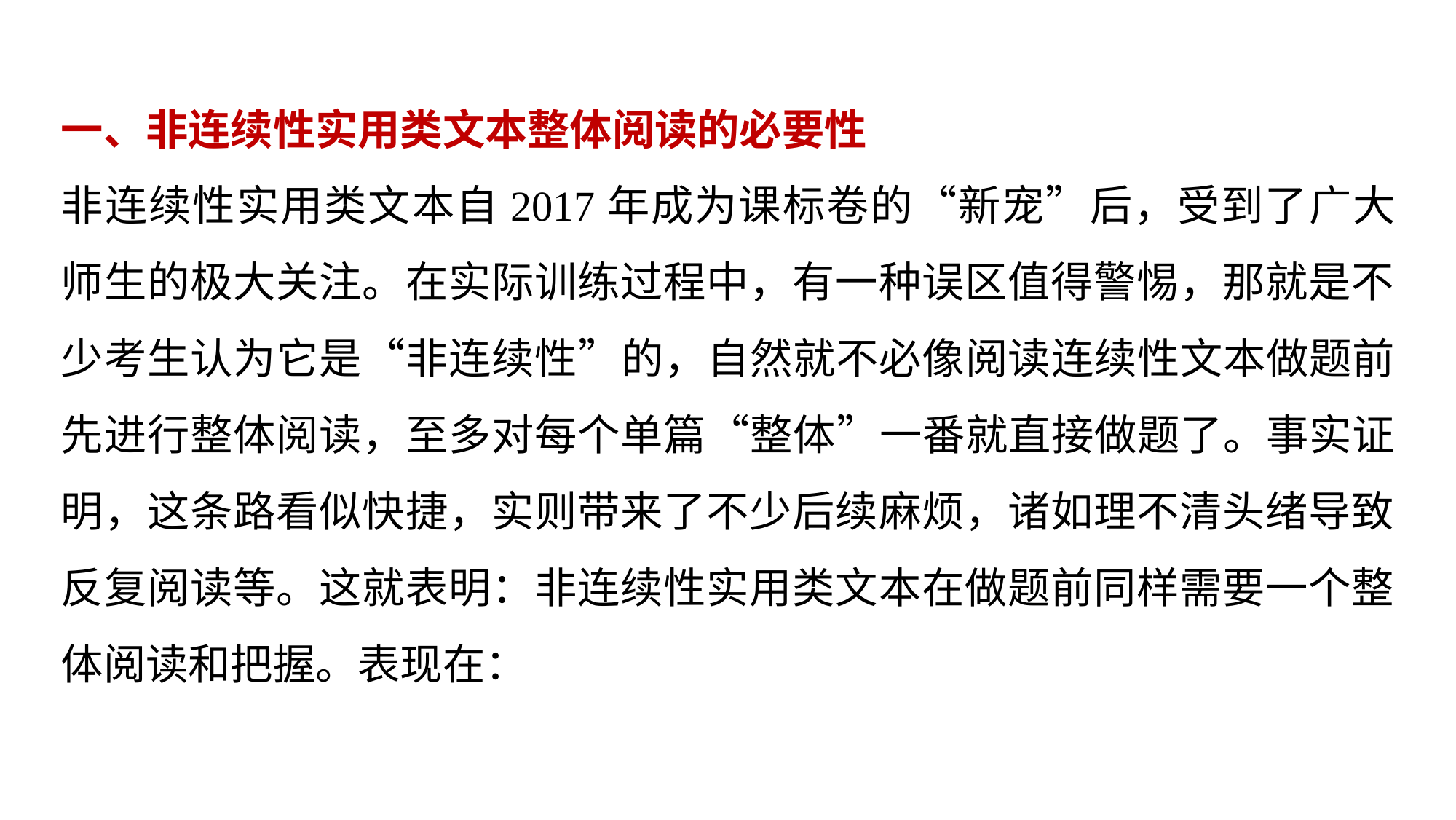

一、非连续性实用类文本整体阅读的必要性
非连续性实用类文本自2017年成为课标卷的“新宠”后，受到了广大师生的极大关注。在实际训练过程中，有一种误区值得警惕，那就是不少考生认为它是“非连续性”的，自然就不必像阅读连续性文本做题前先进行整体阅读，至多对每个单篇“整体”一番就直接做题了。事实证明，这条路看似快捷，实则带来了不少后续麻烦，诸如理不清头绪导致反复阅读等。这就表明：非连续性实用类文本在做题前同样需要一个整体阅读和把握。表现在：